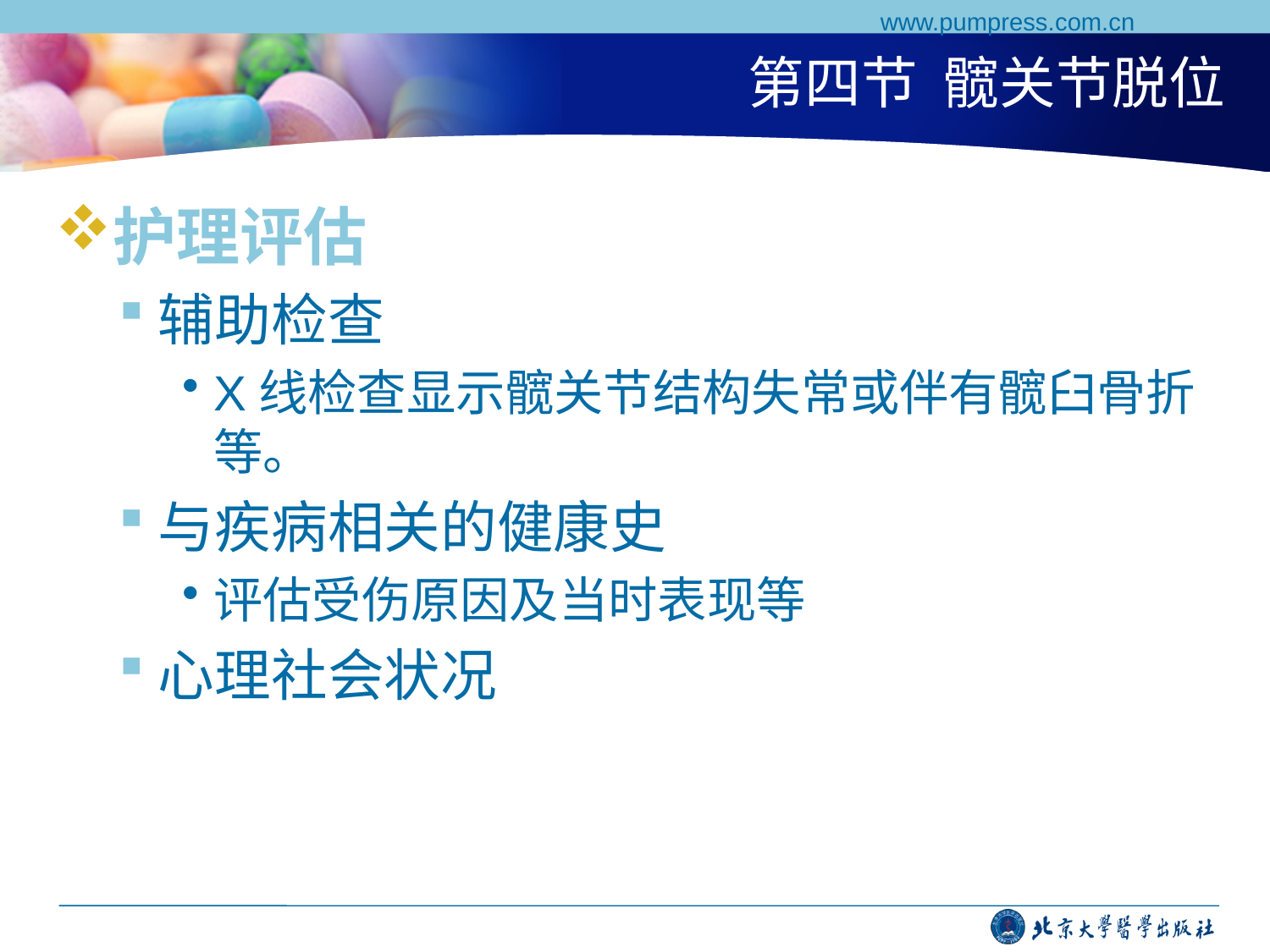

www.pumpress.com.cn
# 第四节  髋关节脱位
护理评估
辅助检查
X线检查显示髋关节结构失常或伴有髋臼骨折等。
与疾病相关的健康史
评估受伤原因及当时表现等
心理社会状况